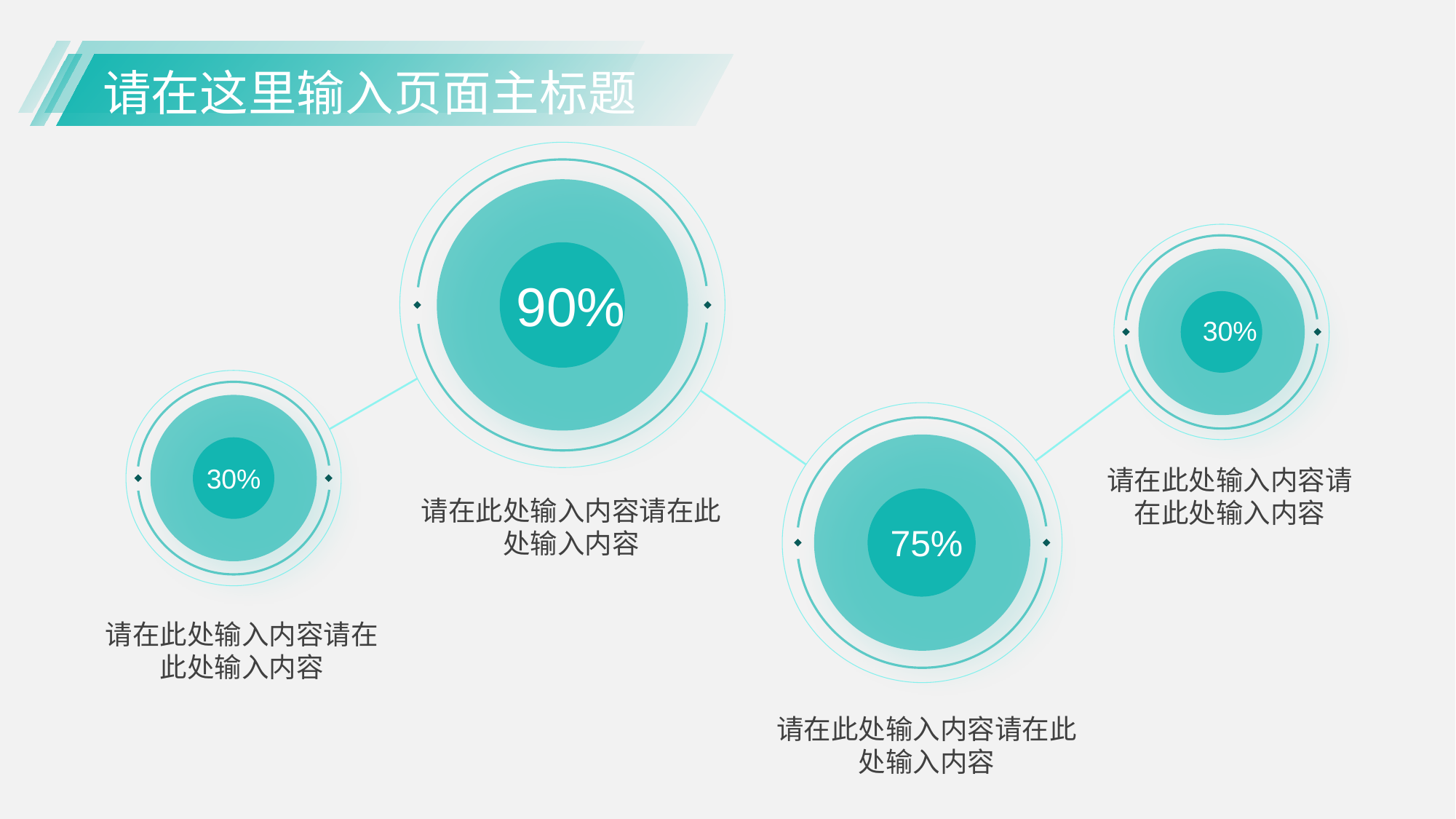

请在这里输入页面主标题

90%

30%

30%
请在此处输入内容请在此处输入内容

请在此处输入内容请在此处输入内容

75%

请在此处输入内容请在此处输入内容

请在此处输入内容请在此处输入内容